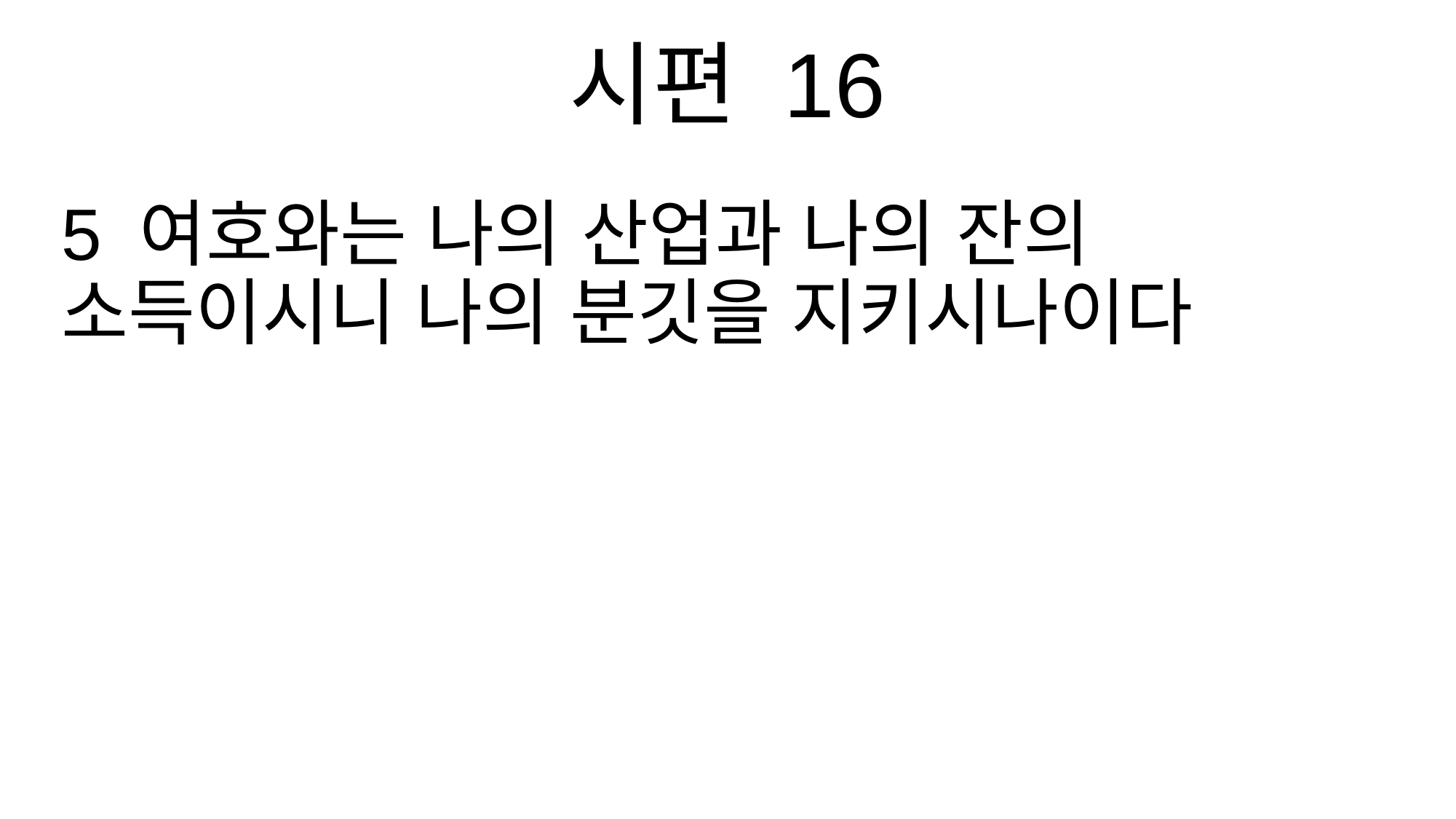

시편 16
5 여호와는 나의 산업과 나의 잔의 소득이시니 나의 분깃을 지키시나이다